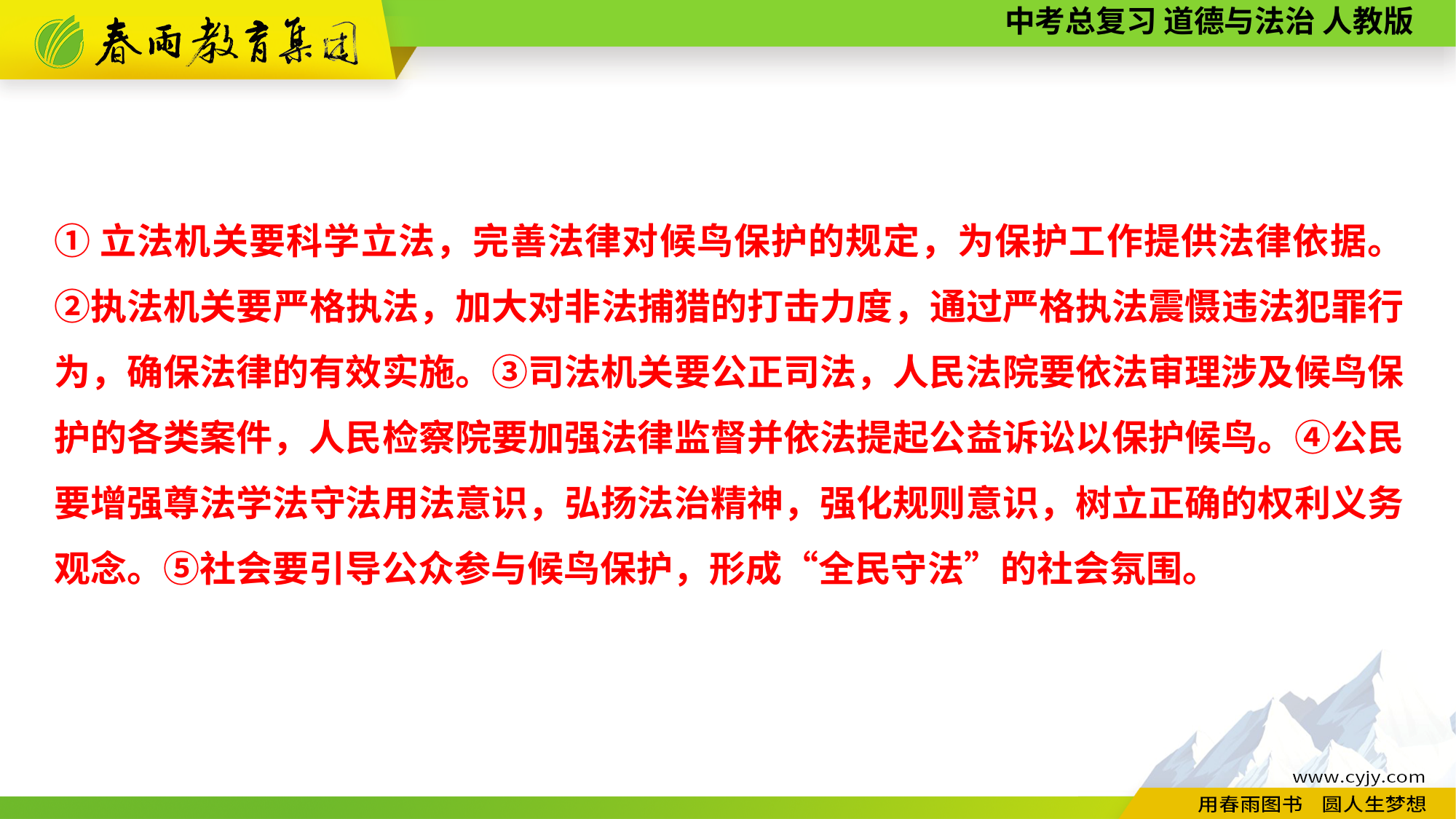

①立法机关要科学立法，完善法律对候鸟保护的规定，为保护工作提供法律依据。②执法机关要严格执法，加大对非法捕猎的打击力度，通过严格执法震慑违法犯罪行为，确保法律的有效实施。③司法机关要公正司法，人民法院要依法审理涉及候鸟保护的各类案件，人民检察院要加强法律监督并依法提起公益诉讼以保护候鸟。④公民要增强尊法学法守法用法意识，弘扬法治精神，强化规则意识，树立正确的权利义务观念。⑤社会要引导公众参与候鸟保护，形成“全民守法”的社会氛围。